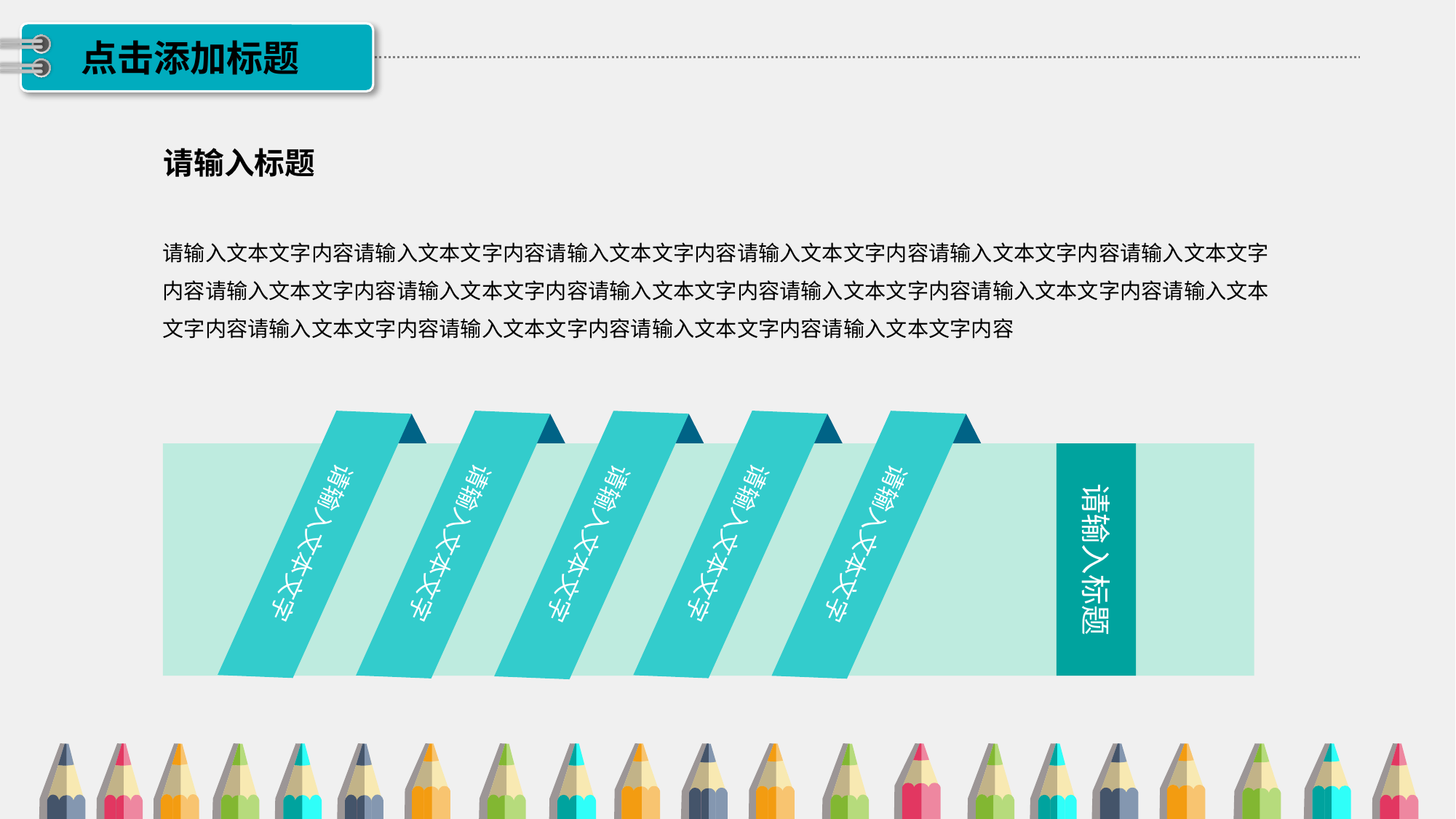

点击添加标题
请输入标题
请输入文本文字内容请输入文本文字内容请输入文本文字内容请输入文本文字内容请输入文本文字内容请输入文本文字内容请输入文本文字内容请输入文本文字内容请输入文本文字内容请输入文本文字内容请输入文本文字内容请输入文本文字内容请输入文本文字内容请输入文本文字内容请输入文本文字内容请输入文本文字内容
请输入文本文字
请输入文本文字
请输入文本文字
请输入文本文字
请输入文本文字

请输入标题